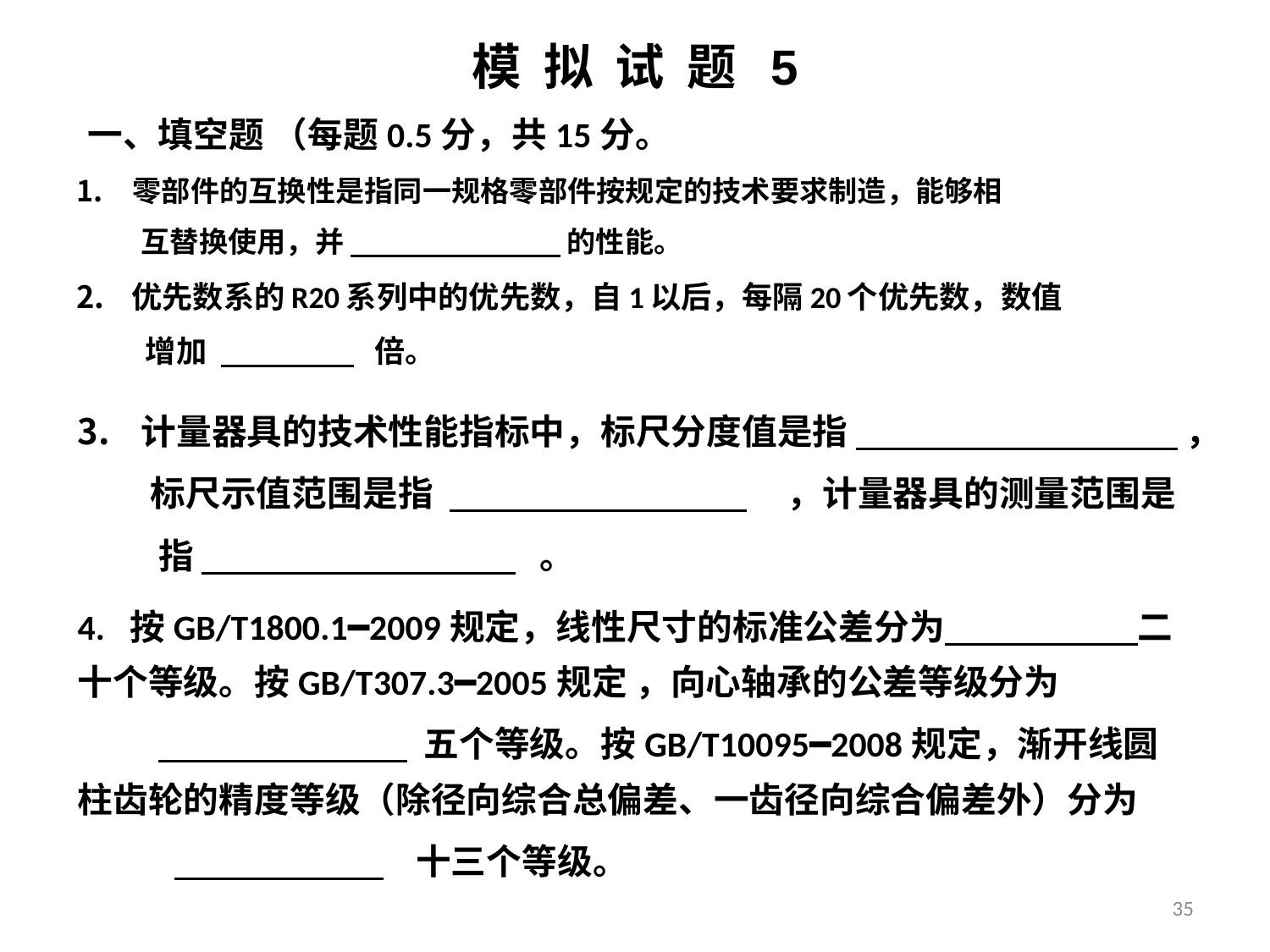

# 模  拟  试  题  5
一、填空题 （每题0.5分，共15分。
零部件的互换性是指同一规格零部件按规定的技术要求制造，能够相
         互替换使用，并                                  的性能。
优先数系的R20系列中的优先数，自1以后，每隔20个优先数，数值
         增加                        倍。
计量器具的技术性能指标中，标尺分度值是指                                          ，
        标尺示值范围是指                                            ，计量器具的测量范围是
         指                                           。

4.  按GB/T1800.1━2009规定，线性尺寸的标准公差分为                        二十个等级。按GB/T307.3━2005规定 ，向心轴承的公差等级分为
                                          五个等级。按GB/T10095━2008规定，渐开线圆柱齿轮的精度等级（除径向综合总偏差、一齿径向综合偏差外）分为
                                         十三个等级。

35